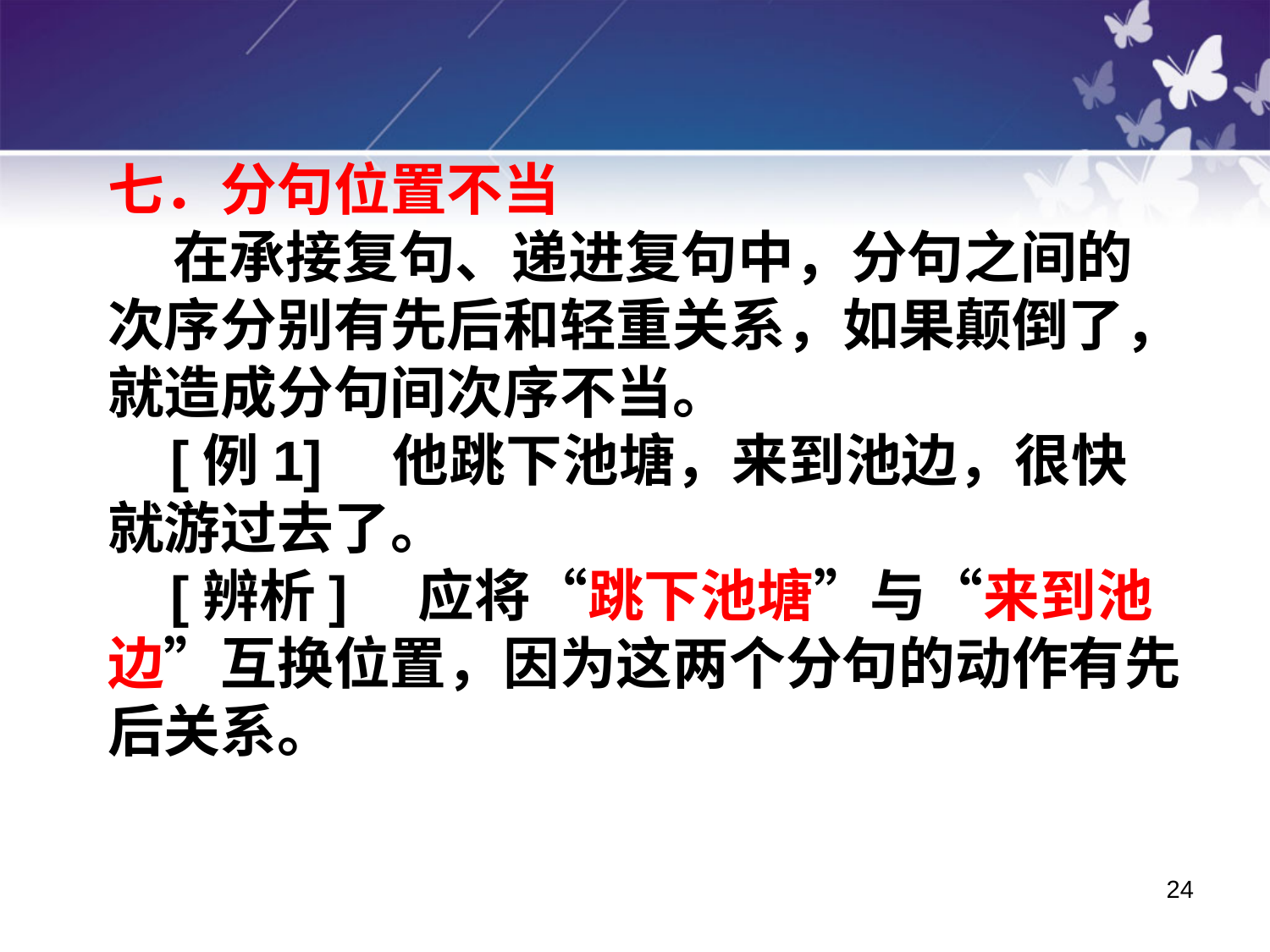

七．分句位置不当
    在承接复句、递进复句中，分句之间的次序分别有先后和轻重关系，如果颠倒了，就造成分句间次序不当。
    [例1]　他跳下池塘，来到池边，很快就游过去了。
    [辨析]　应将“跳下池塘”与“来到池边”互换位置，因为这两个分句的动作有先后关系。
24